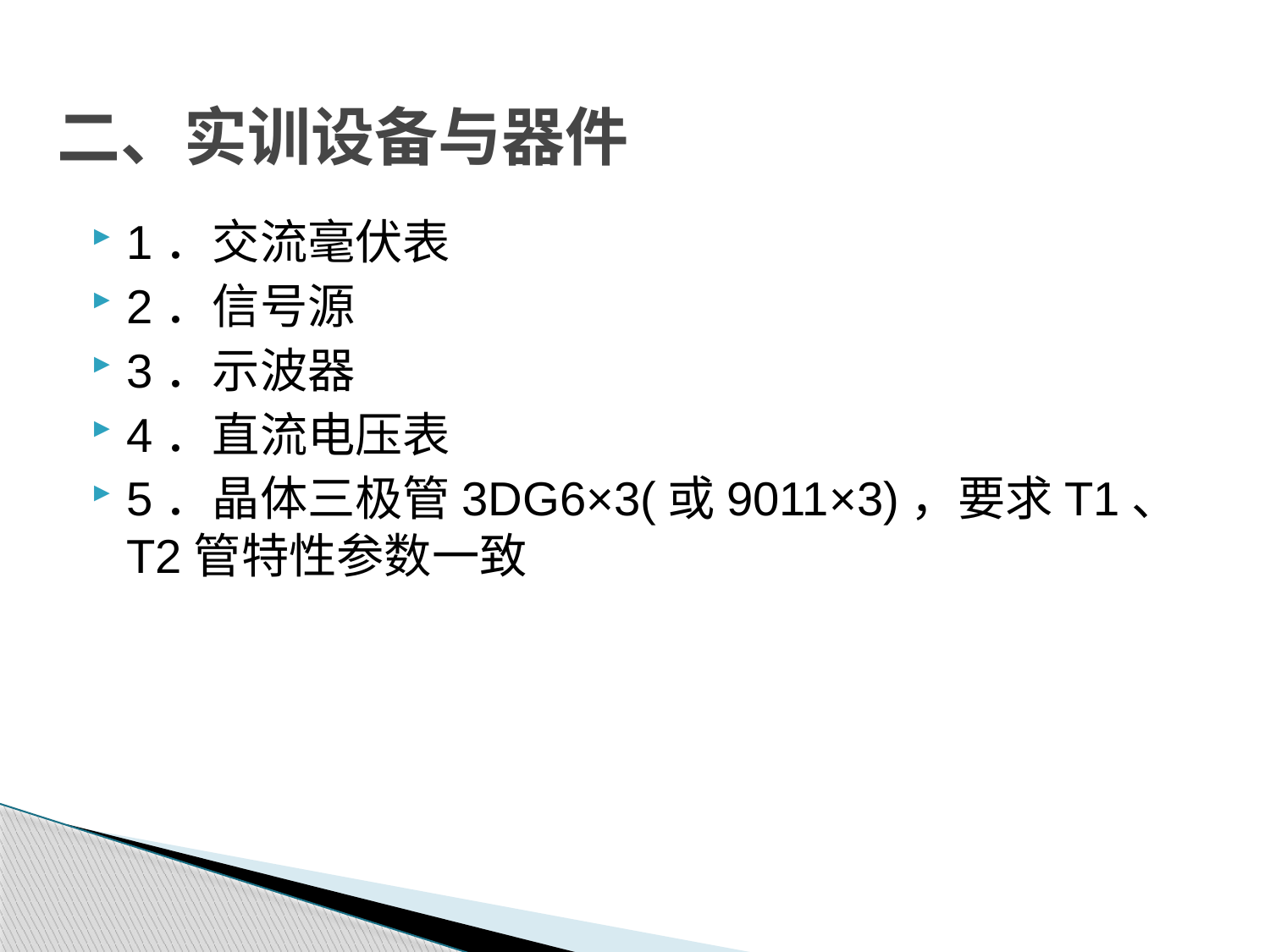

# 二、实训设备与器件
1．交流毫伏表
2．信号源
3．示波器
4．直流电压表
5．晶体三极管3DG6×3(或9011×3)，要求T1、T2管特性参数一致